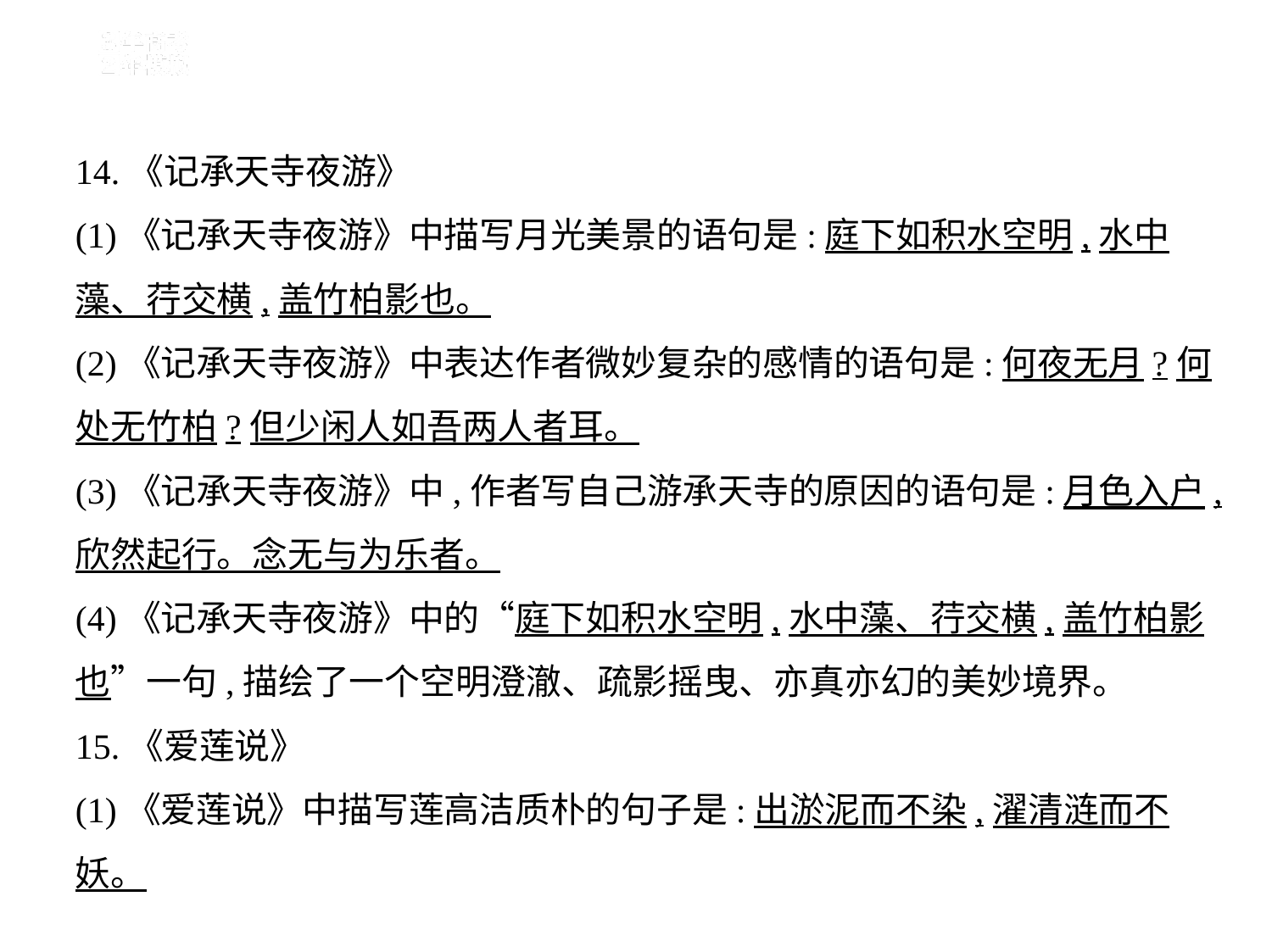

14.《记承天寺夜游》
(1)《记承天寺夜游》中描写月光美景的语句是:庭下如积水空明,水中
藻、荇交横,盖竹柏影也。
(2)《记承天寺夜游》中表达作者微妙复杂的感情的语句是:何夜无月?何
处无竹柏?但少闲人如吾两人者耳。
(3)《记承天寺夜游》中,作者写自己游承天寺的原因的语句是:月色入户,
欣然起行。念无与为乐者。
(4)《记承天寺夜游》中的“庭下如积水空明,水中藻、荇交横,盖竹柏影
也”一句,描绘了一个空明澄澈、疏影摇曳、亦真亦幻的美妙境界。
15.《爱莲说》
(1)《爱莲说》中描写莲高洁质朴的句子是:出淤泥而不染,濯清涟而不
妖。